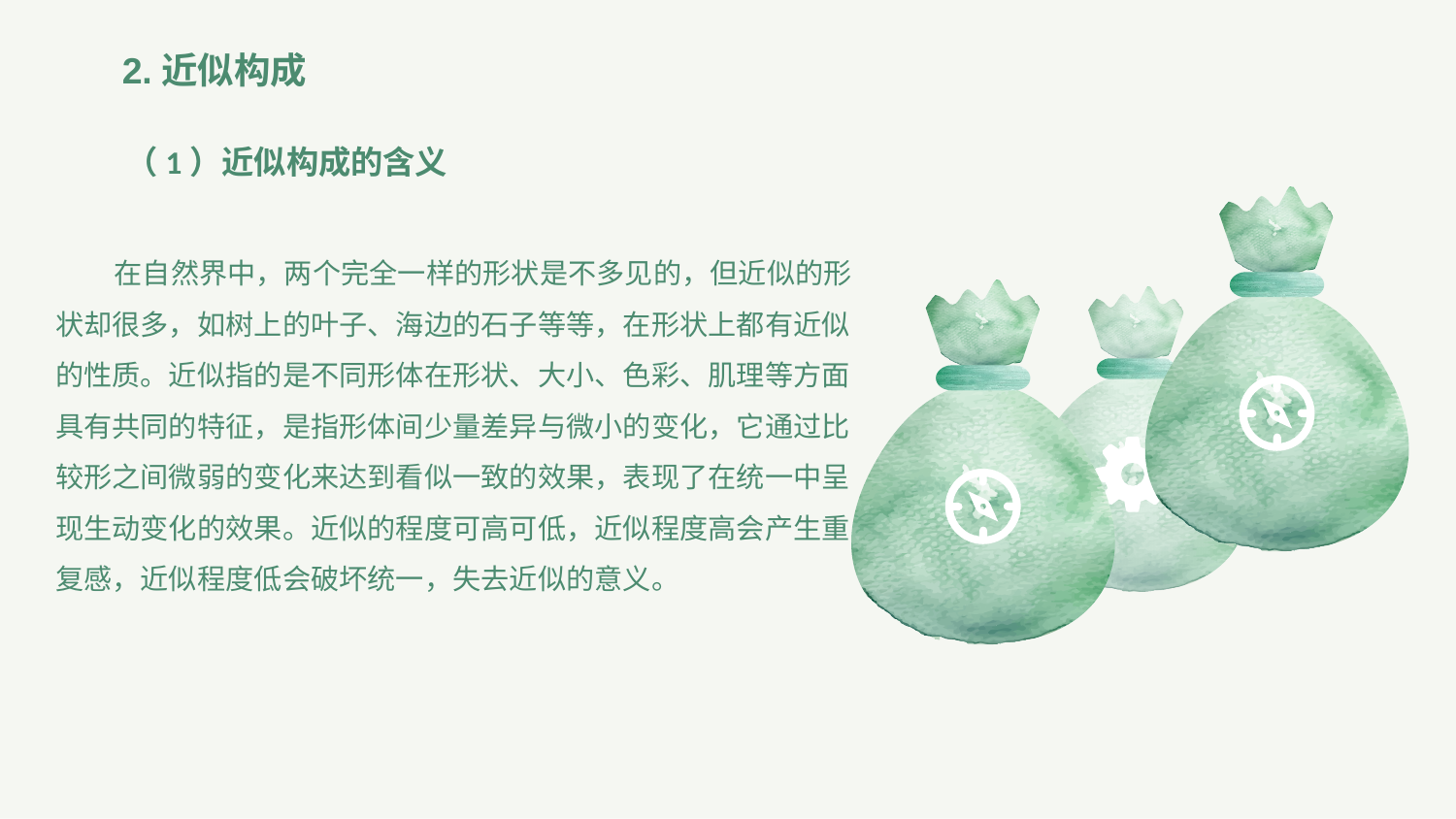

2.近似构成
（1）近似构成的含义

       在自然界中，两个完全一样的形状是不多见的，但近似的形状却很多，如树上的叶子、海边的石子等等，在形状上都有近似的性质。近似指的是不同形体在形状、大小、色彩、肌理等方面具有共同的特征，是指形体间少量差异与微小的变化，它通过比较形之间微弱的变化来达到看似一致的效果，表现了在统一中呈现生动变化的效果。近似的程度可高可低，近似程度高会产生重复感，近似程度低会破坏统一，失去近似的意义。